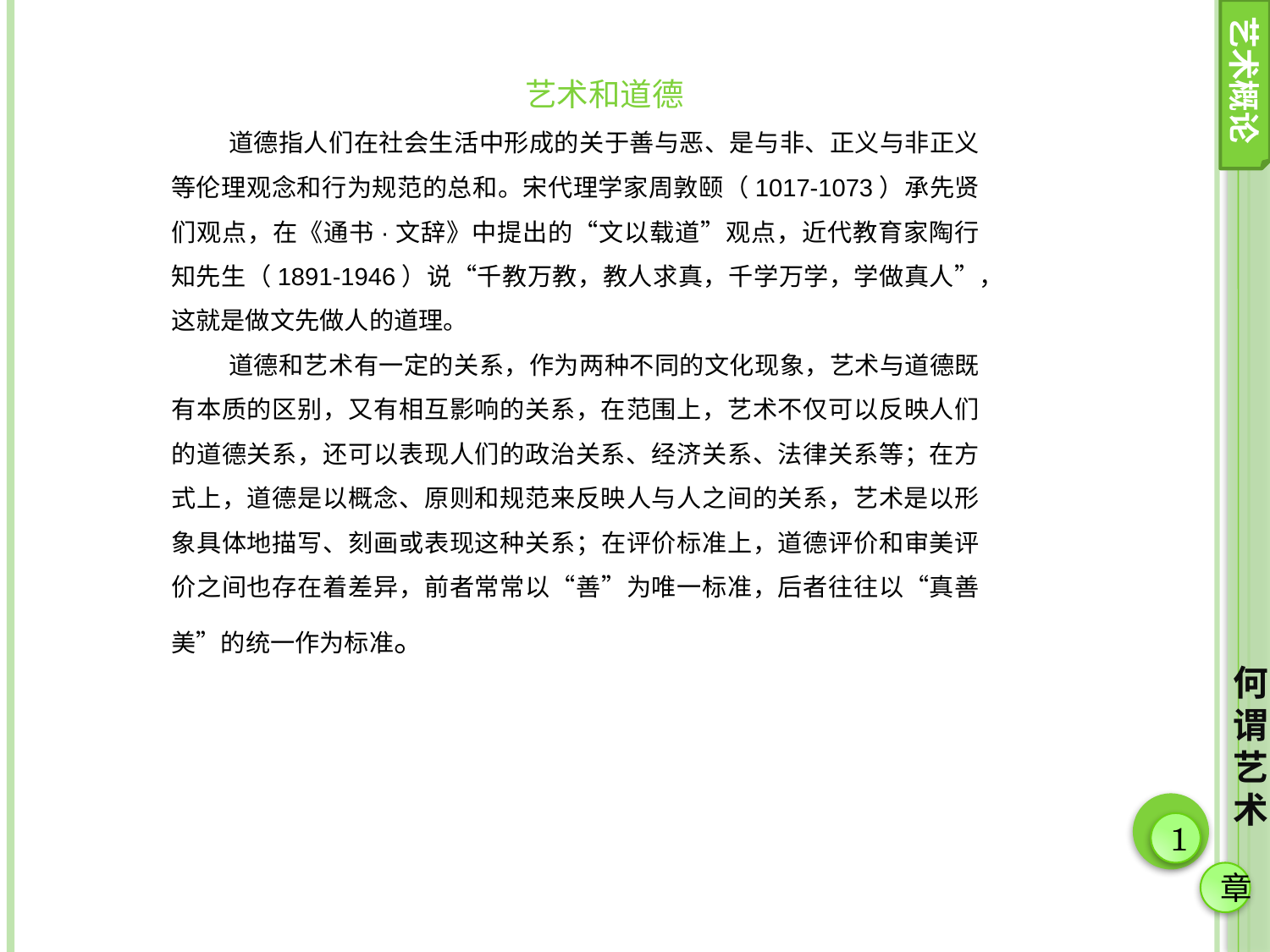

艺术概论
艺术和道德
道德指人们在社会生活中形成的关于善与恶、是与非、正义与非正义等伦理观念和行为规范的总和。宋代理学家周敦颐（1017-1073）承先贤们观点，在《通书·文辞》中提出的“文以载道”观点，近代教育家陶行知先生（1891-1946）说“千教万教，教人求真，千学万学，学做真人”，这就是做文先做人的道理。
道德和艺术有一定的关系，作为两种不同的文化现象，艺术与道德既有本质的区别，又有相互影响的关系，在范围上，艺术不仅可以反映人们的道德关系，还可以表现人们的政治关系、经济关系、法律关系等；在方式上，道德是以概念、原则和规范来反映人与人之间的关系，艺术是以形象具体地描写、刻画或表现这种关系；在评价标准上，道德评价和审美评价之间也存在着差异，前者常常以“善”为唯一标准，后者往往以“真善美”的统一作为标准。
何谓艺术
1
章